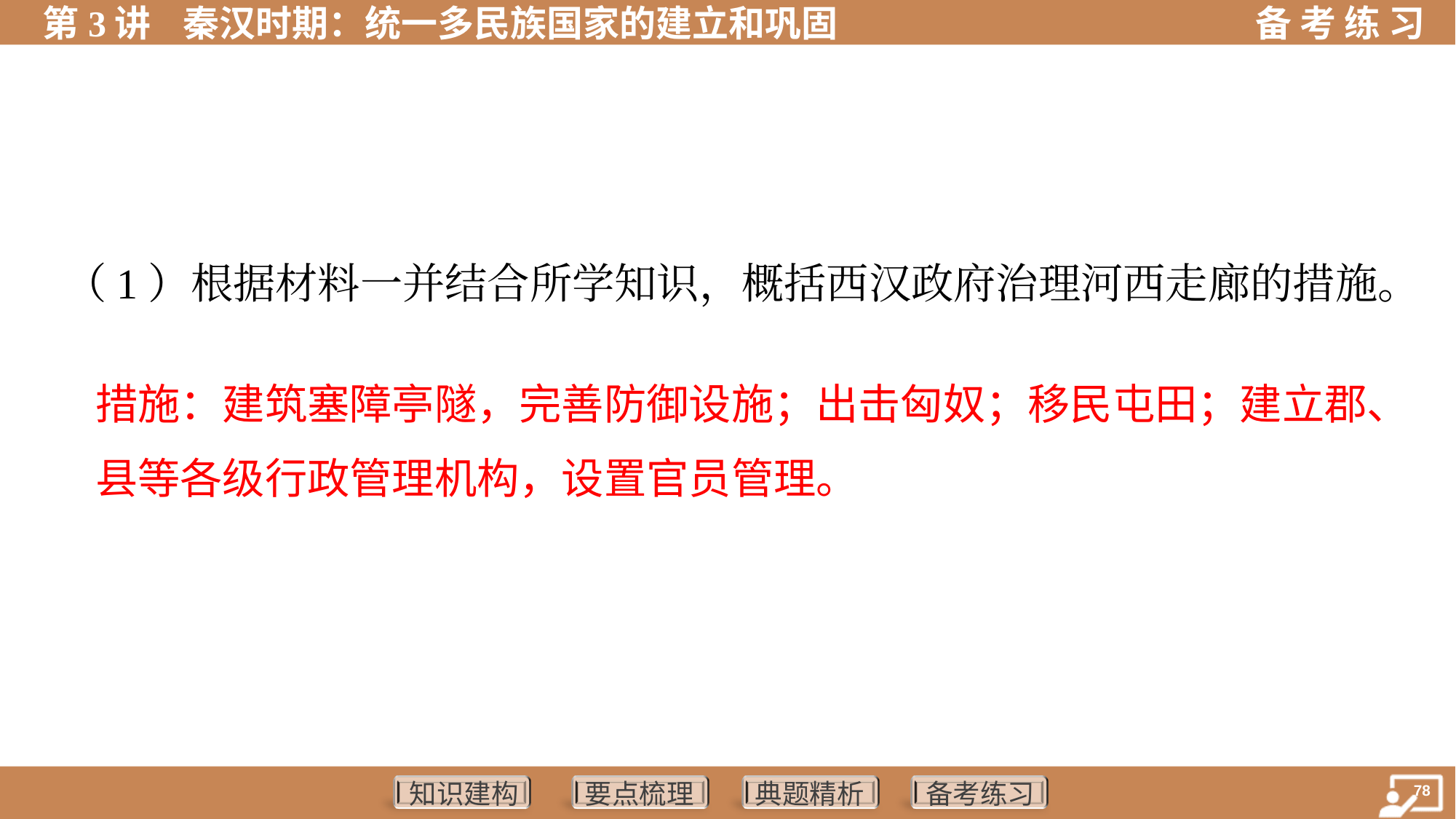

（1）根据材料一并结合所学知识，概括西汉政府治理河西走廊的措施。
措施：建筑塞障亭隧，完善防御设施；出击匈奴；移民屯田；建立郡、
县等各级行政管理机构，设置官员管理。